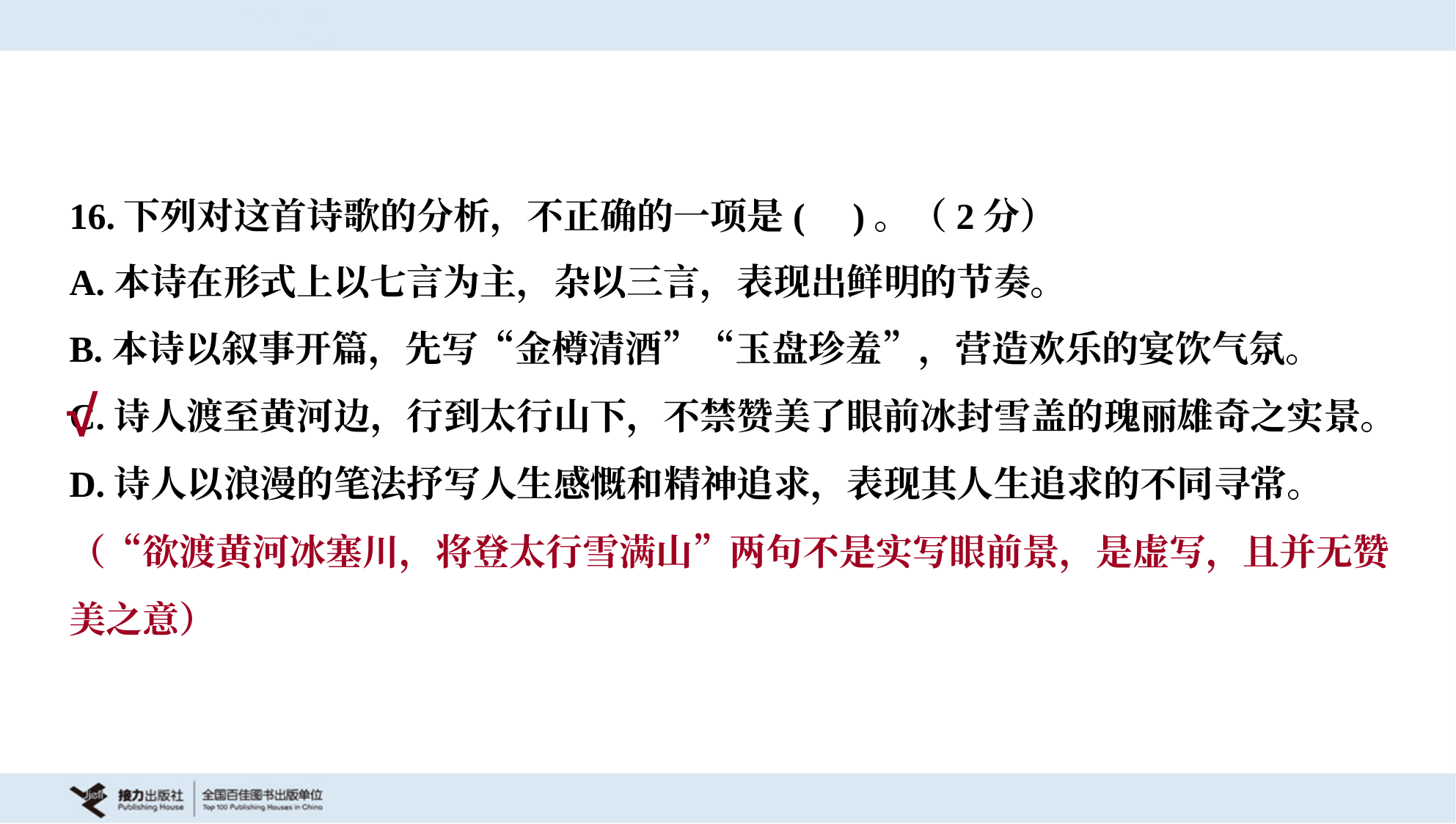

16.下列对这首诗歌的分析，不正确的一项是(     )。（2分）
A.本诗在形式上以七言为主，杂以三言，表现出鲜明的节奏。
B.本诗以叙事开篇，先写“金樽清酒”“玉盘珍羞”，营造欢乐的宴饮气氛。
C.诗人渡至黄河边，行到太行山下，不禁赞美了眼前冰封雪盖的瑰丽雄奇之实景。
D.诗人以浪漫的笔法抒写人生感慨和精神追求，表现其人生追求的不同寻常。
√
（“欲渡黄河冰塞川，将登太行雪满山”两句不是实写眼前景，是虚写，且并无赞
美之意）